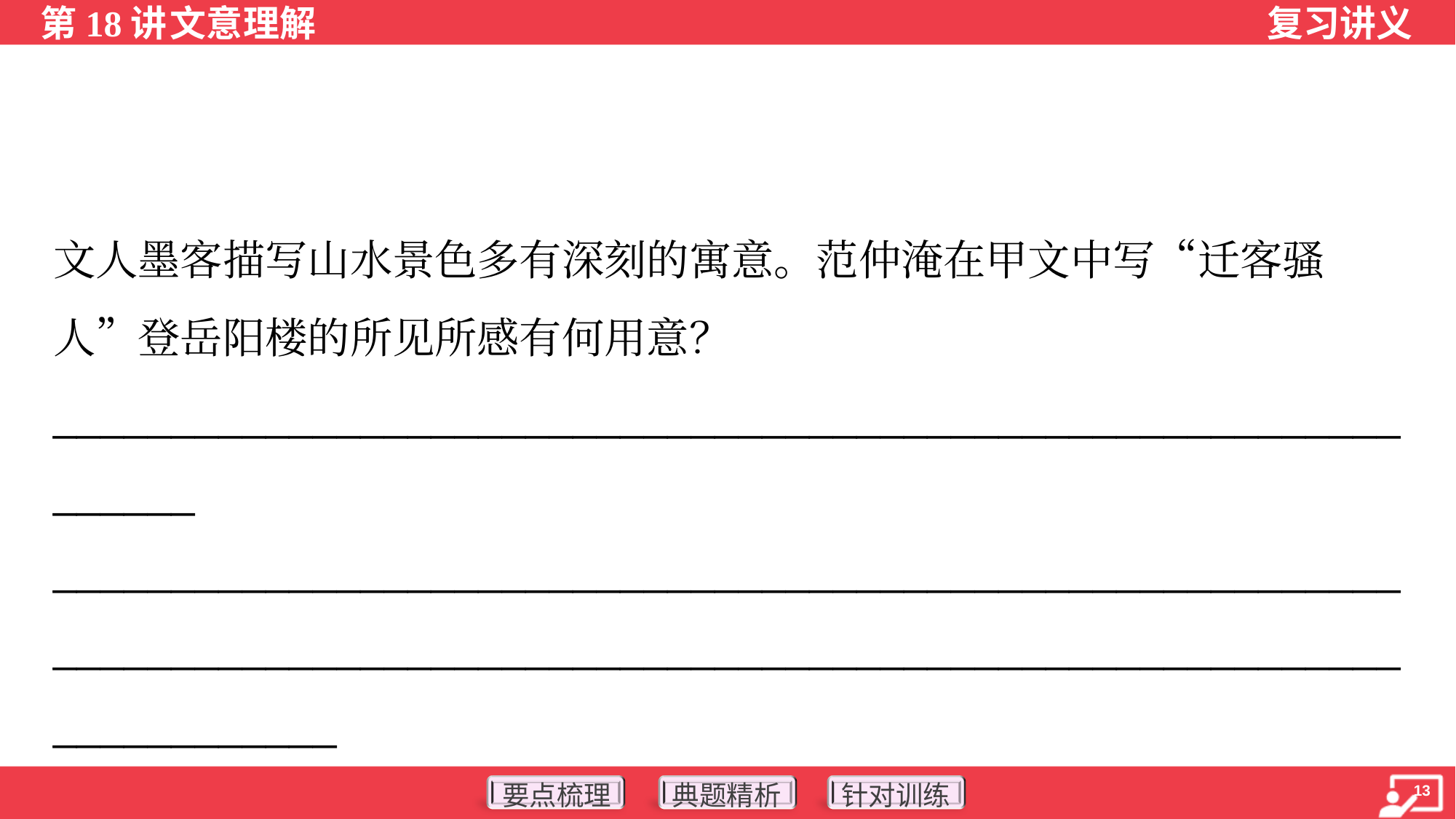

文人墨客描写山水景色多有深刻的寓意。范仲淹在甲文中写“迁客骚人”登岳阳楼的所见所感有何用意？
_______________________________________________________________
______________________________________________________________________________________________________________________________